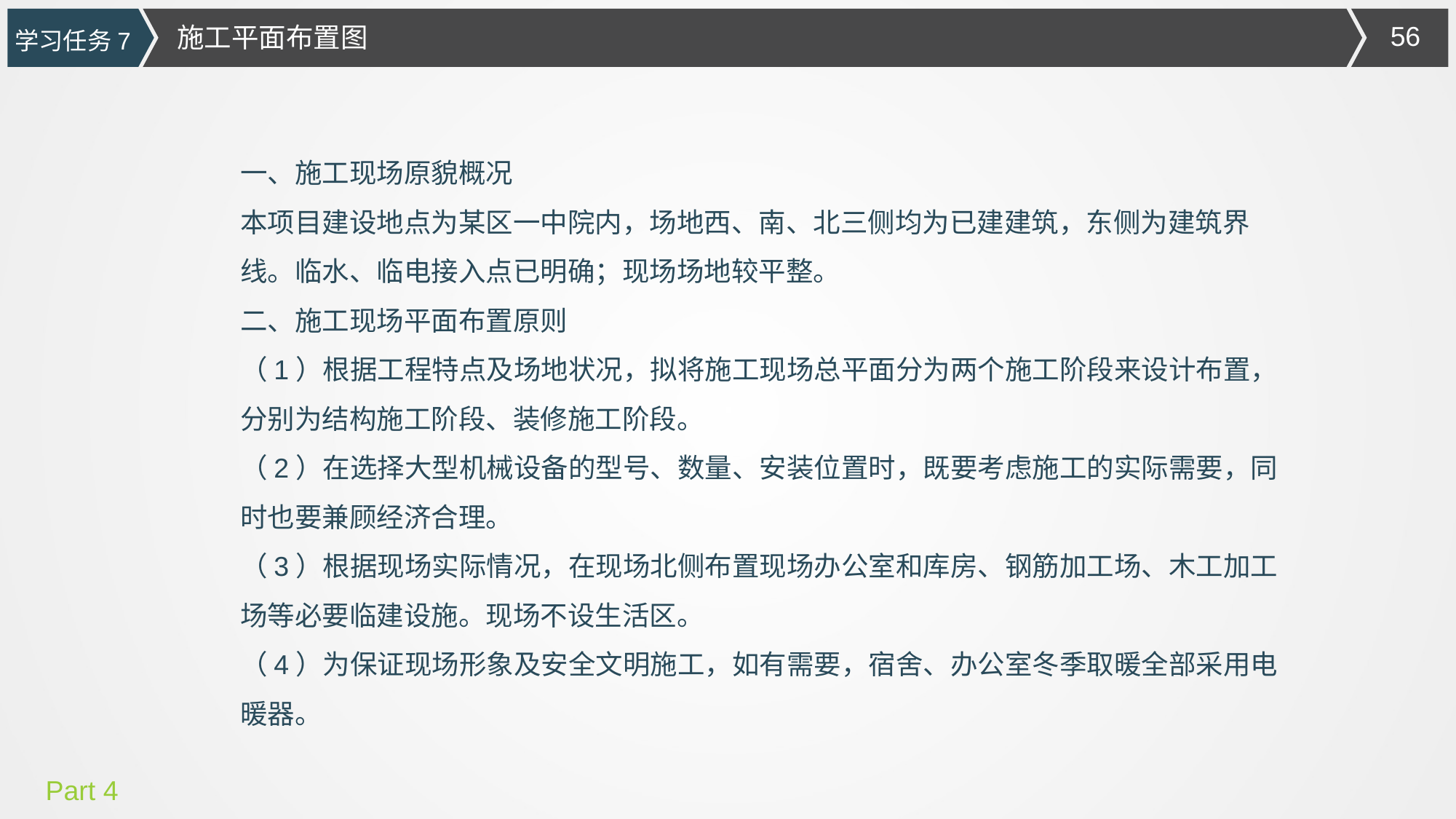

施工平面布置图
学习任务7
一、施工现场原貌概况
本项目建设地点为某区一中院内，场地西、南、北三侧均为已建建筑，东侧为建筑界线。临水、临电接入点已明确；现场场地较平整。
二、施工现场平面布置原则
（1）根据工程特点及场地状况，拟将施工现场总平面分为两个施工阶段来设计布置，分别为结构施工阶段、装修施工阶段。
（2）在选择大型机械设备的型号、数量、安装位置时，既要考虑施工的实际需要，同时也要兼顾经济合理。
（3）根据现场实际情况，在现场北侧布置现场办公室和库房、钢筋加工场、木工加工场等必要临建设施。现场不设生活区。
（4）为保证现场形象及安全文明施工，如有需要，宿舍、办公室冬季取暖全部采用电暖器。

Part 4